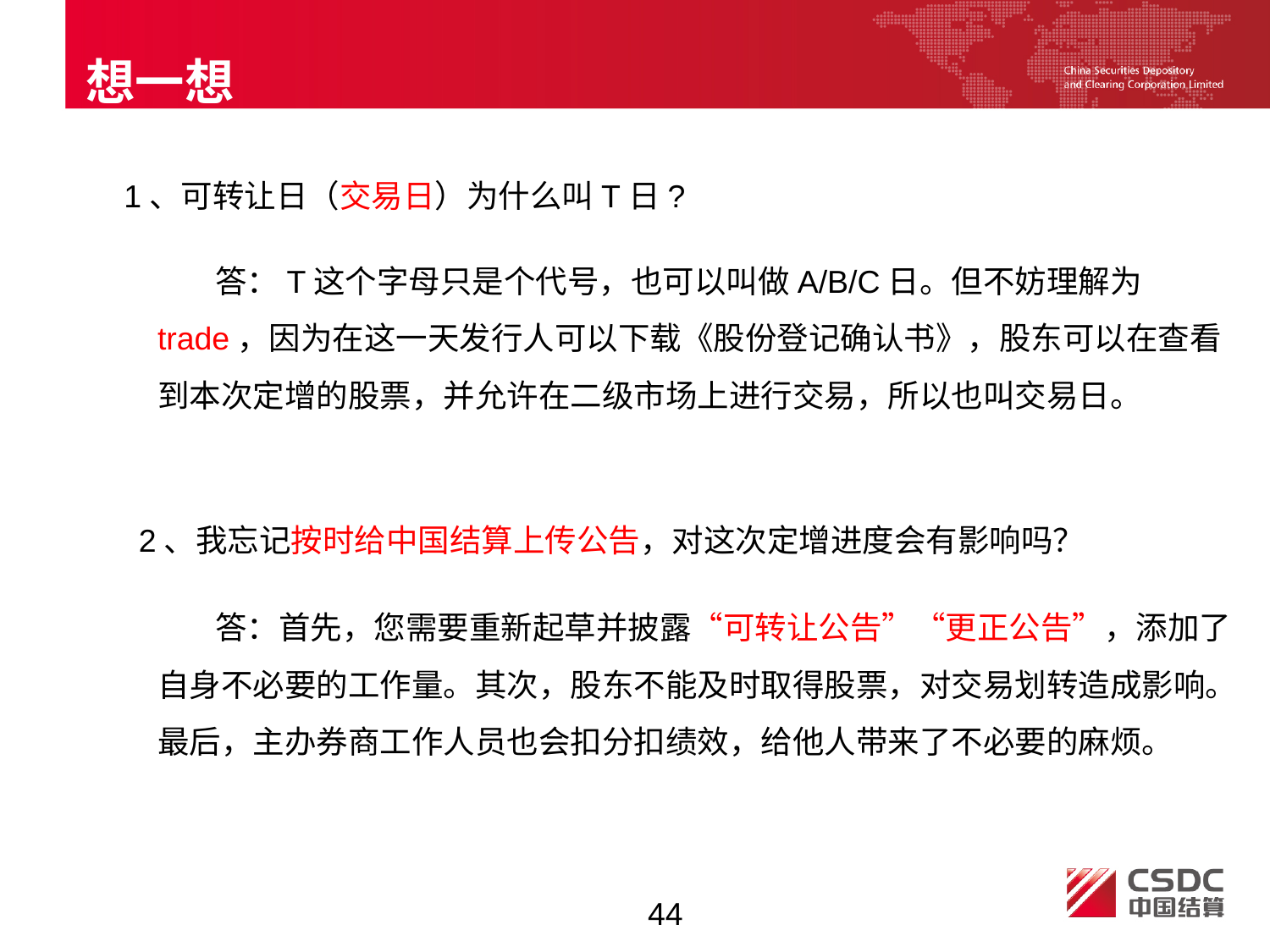

想一想
1、可转让日（交易日）为什么叫T日?
       答：T这个字母只是个代号，也可以叫做A/B/C日。但不妨理解为trade，因为在这一天发行人可以下载《股份登记确认书》，股东可以在查看到本次定增的股票，并允许在二级市场上进行交易，所以也叫交易日。
2、我忘记按时给中国结算上传公告，对这次定增进度会有影响吗？
       答：首先，您需要重新起草并披露“可转让公告”“更正公告”，添加了自身不必要的工作量。其次，股东不能及时取得股票，对交易划转造成影响。最后，主办券商工作人员也会扣分扣绩效，给他人带来了不必要的麻烦。
44